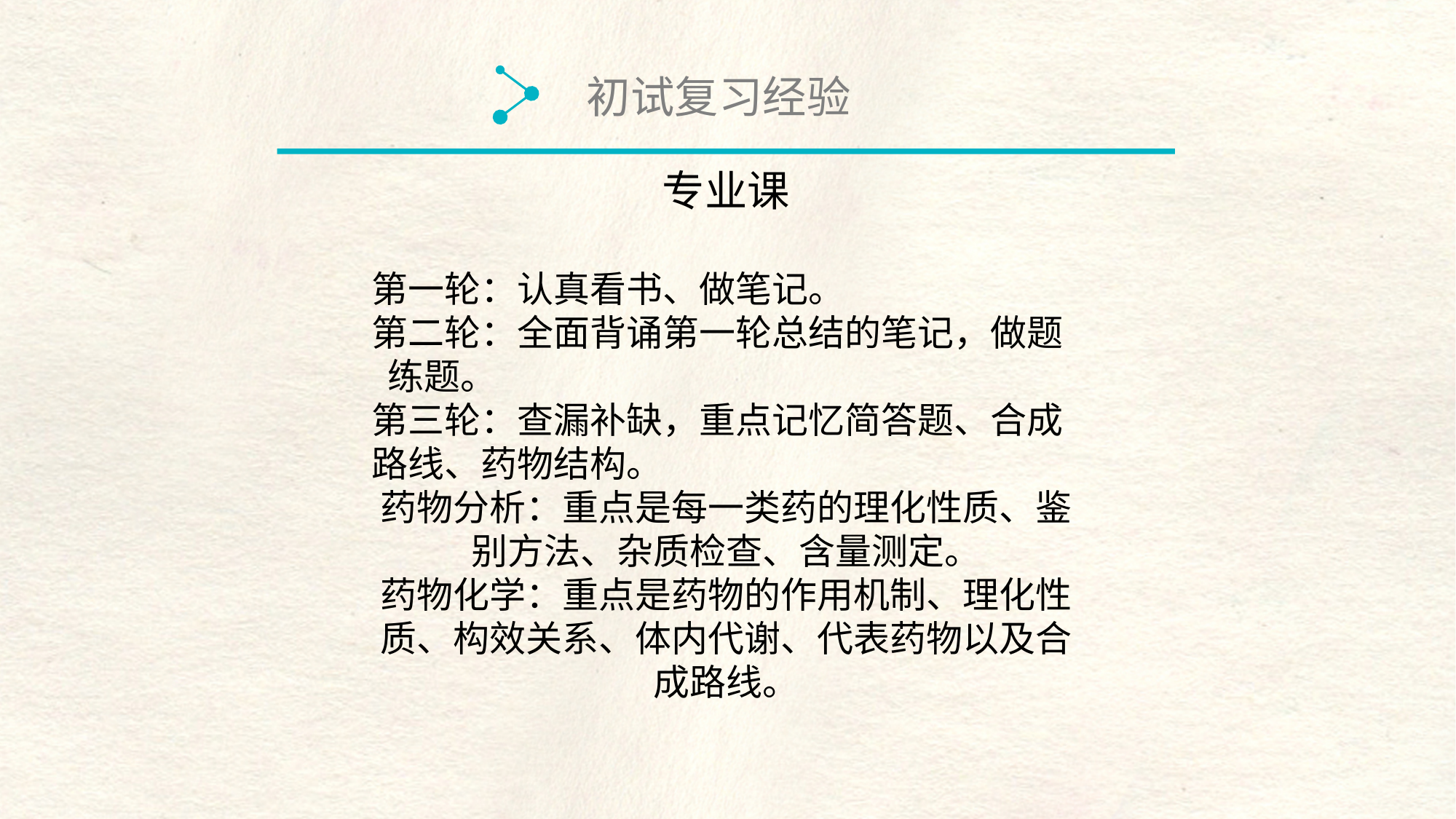

初试复习经验

专业课

第一轮：认真看书、做笔记。
第二轮：全面背诵第一轮总结的笔记，做题     练题。
第三轮：查漏补缺，重点记忆简答题、合成路线、药物结构。
药物分析：重点是每一类药的理化性质、鉴别方法、杂质检查、含量测定。
药物化学：重点是药物的作用机制、理化性质、构效关系、体内代谢、代表药物以及合成路线。